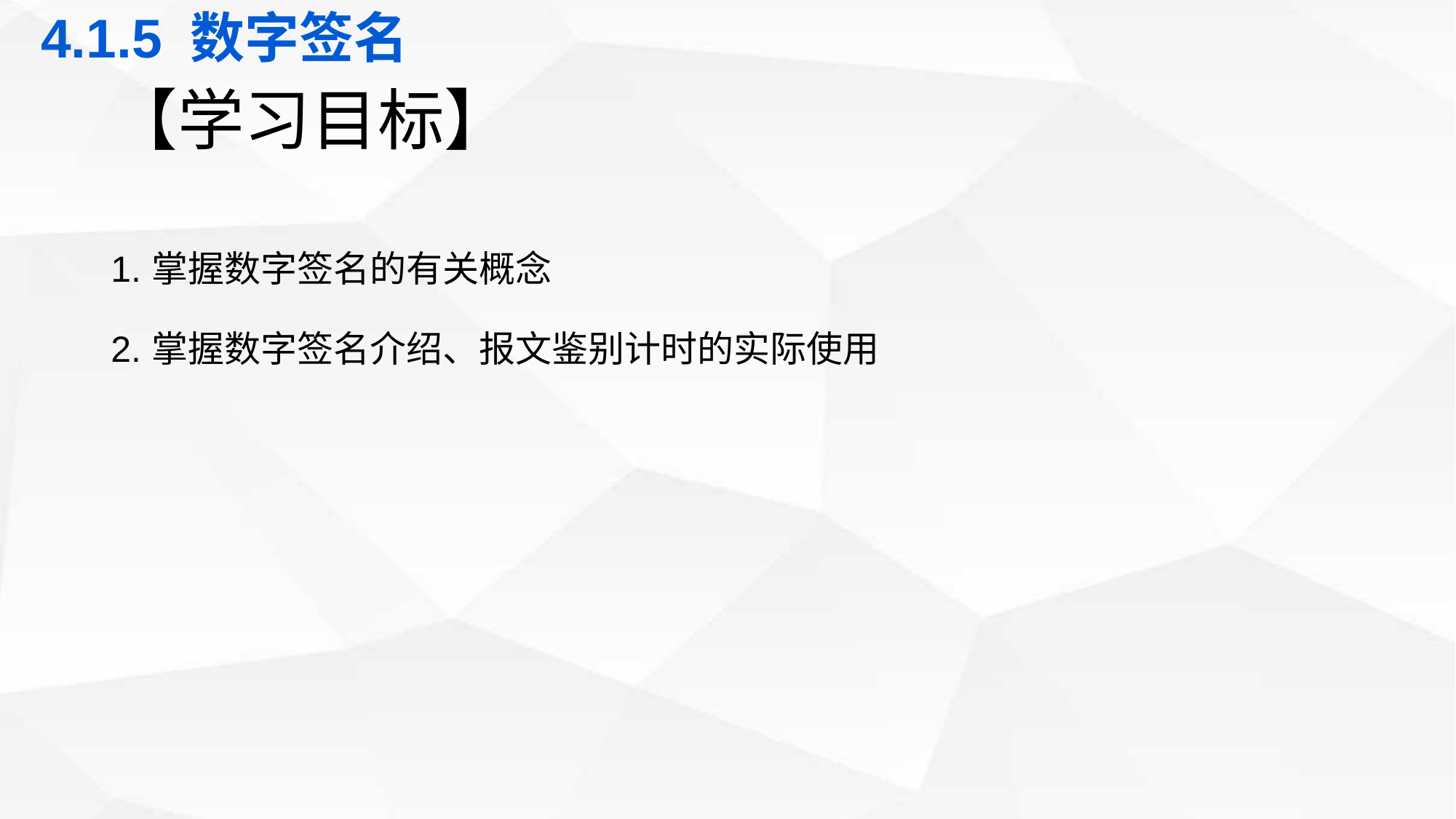

4.1.5 数字签名
# 【学习目标】
掌握数字签名的有关概念
掌握数字签名介绍、报文鉴别计时的实际使用